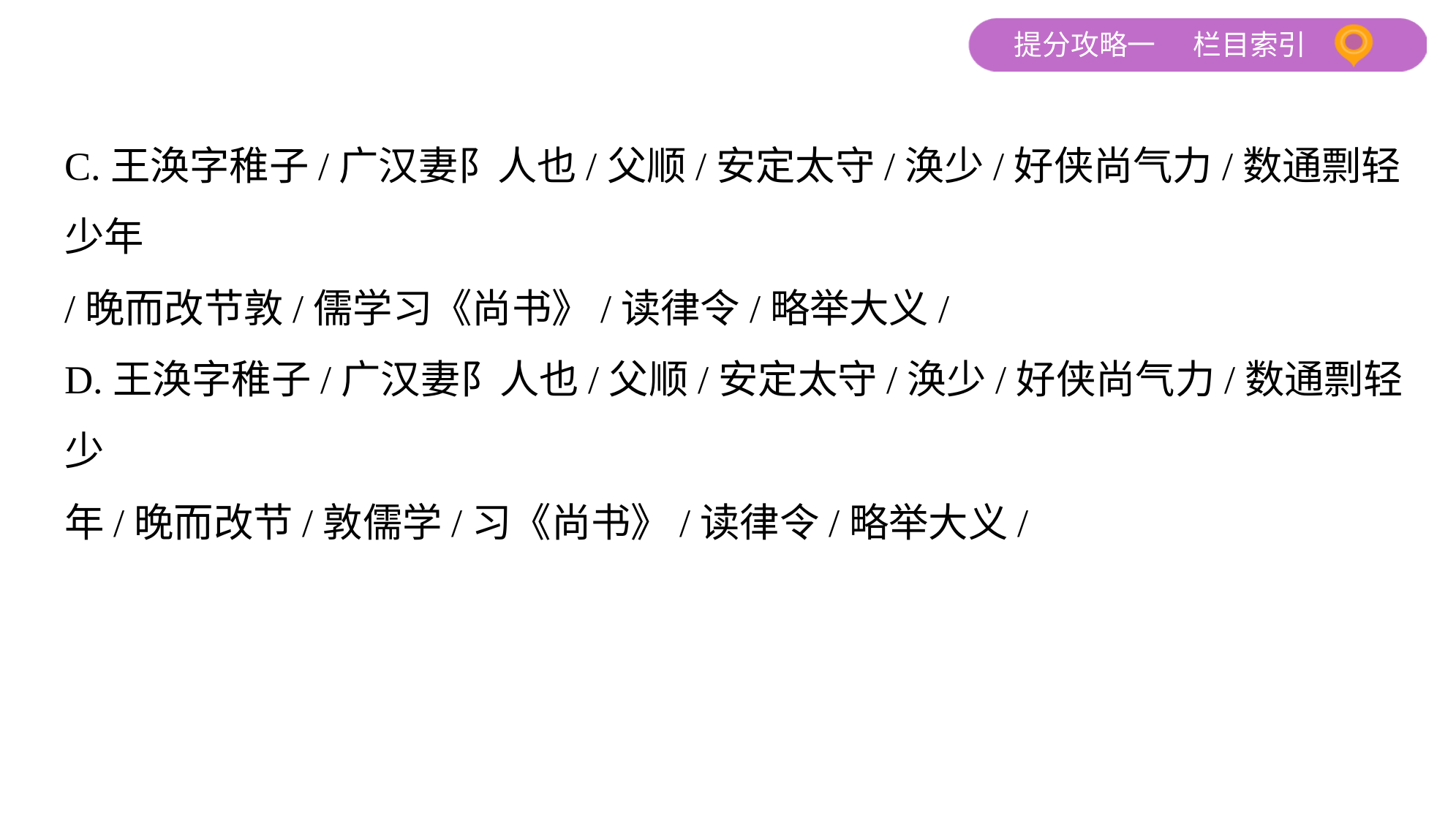

C.王涣字稚子/广汉妻阝人也/父顺/安定太守/涣少/好侠尚气力/数通剽轻少年
/晚而改节敦/儒学习《尚书》/读律令/略举大义/
D.王涣字稚子/广汉妻阝人也/父顺/安定太守/涣少/好侠尚气力/数通剽轻少
年/晚而改节/敦儒学/习《尚书》/读律令/略举大义/